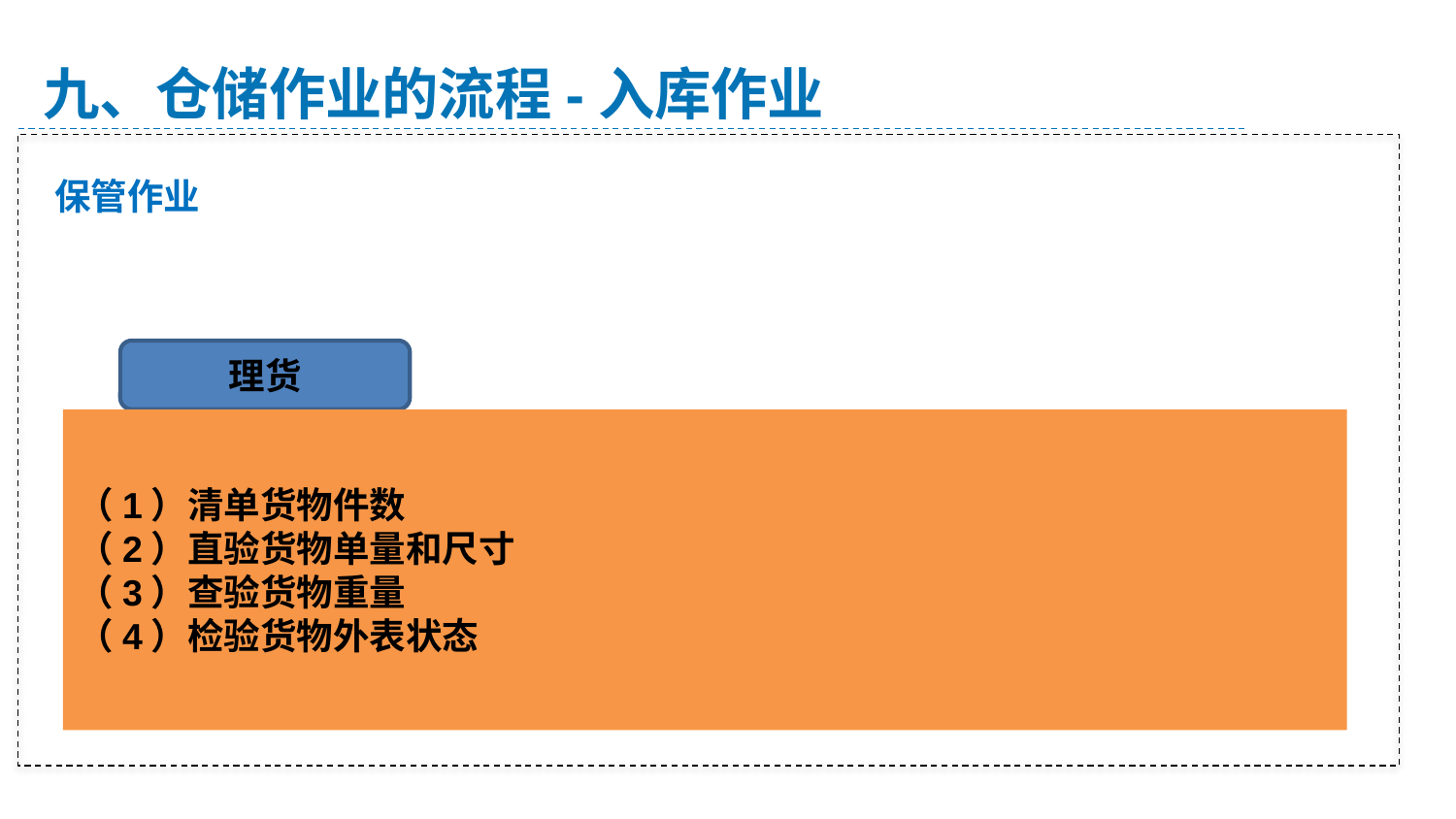

九、仓储作业的流程-入库作业

保管作业
理货
（1）清单货物件数
（2）直验货物单量和尺寸
（3）查验货物重量
（4）检验货物外表状态